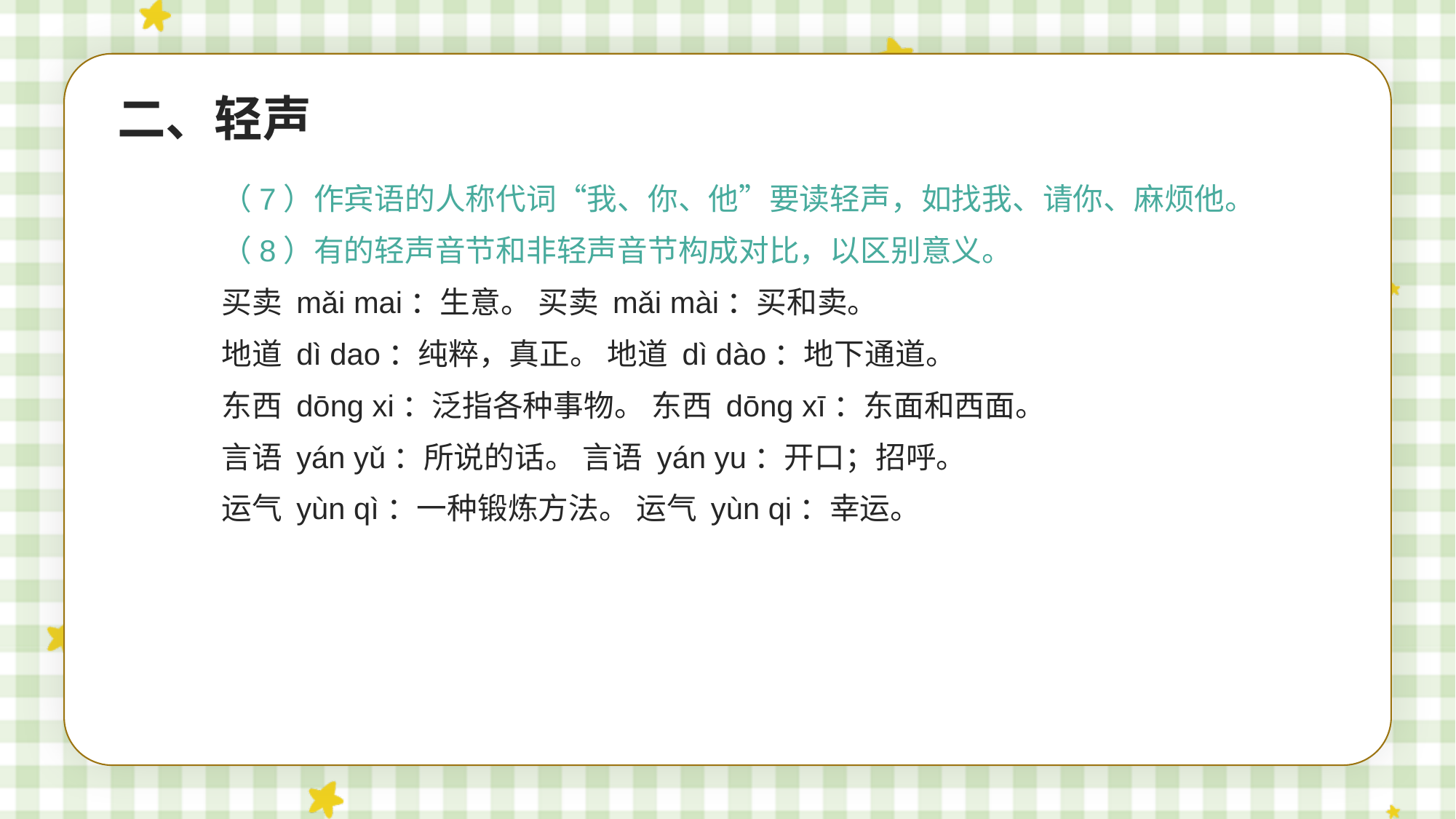

二、轻声
（7）作宾语的人称代词“我、你、他”要读轻声，如找我、请你、麻烦他。
（8）有的轻声音节和非轻声音节构成对比，以区别意义。
买卖 mǎi mai：生意。 买卖 mǎi mài：买和卖。
地道 dì dao：纯粹，真正。 地道 dì dào：地下通道。
东西 dōng xi：泛指各种事物。 东西 dōng xī：东面和西面。
言语 yán yǔ：所说的话。 言语 yán yu：开口；招呼。
运气 yùn qì：一种锻炼方法。 运气 yùn qi：幸运。